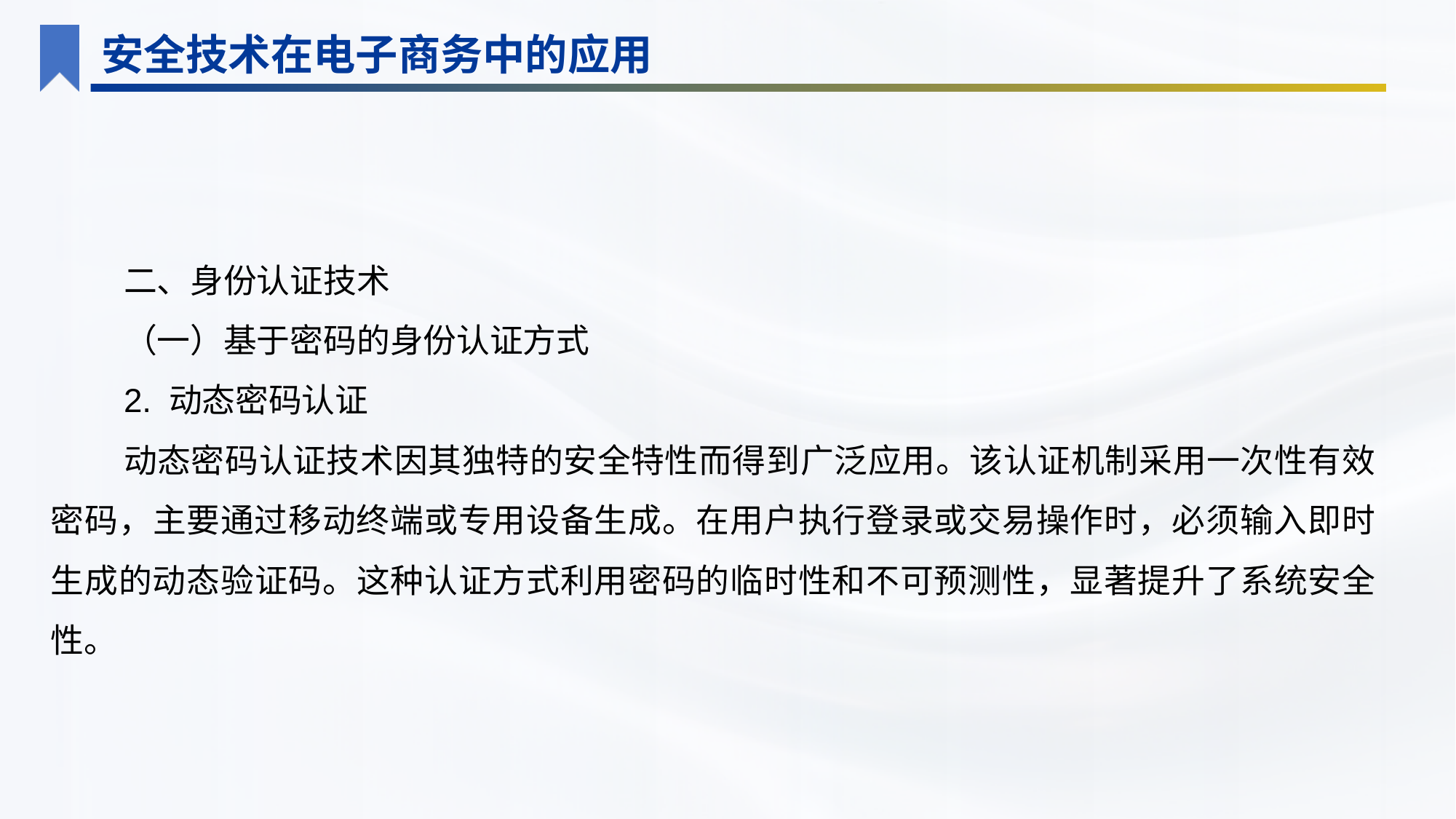

安全技术在电子商务中的应用
二、身份认证技术
（一）基于密码的身份认证方式
2. 动态密码认证
动态密码认证技术因其独特的安全特性而得到广泛应用。该认证机制采用一次性有效密码，主要通过移动终端或专用设备生成。在用户执行登录或交易操作时，必须输入即时 生成的动态验证码。这种认证方式利用密码的临时性和不可预测性，显著提升了系统安全性。